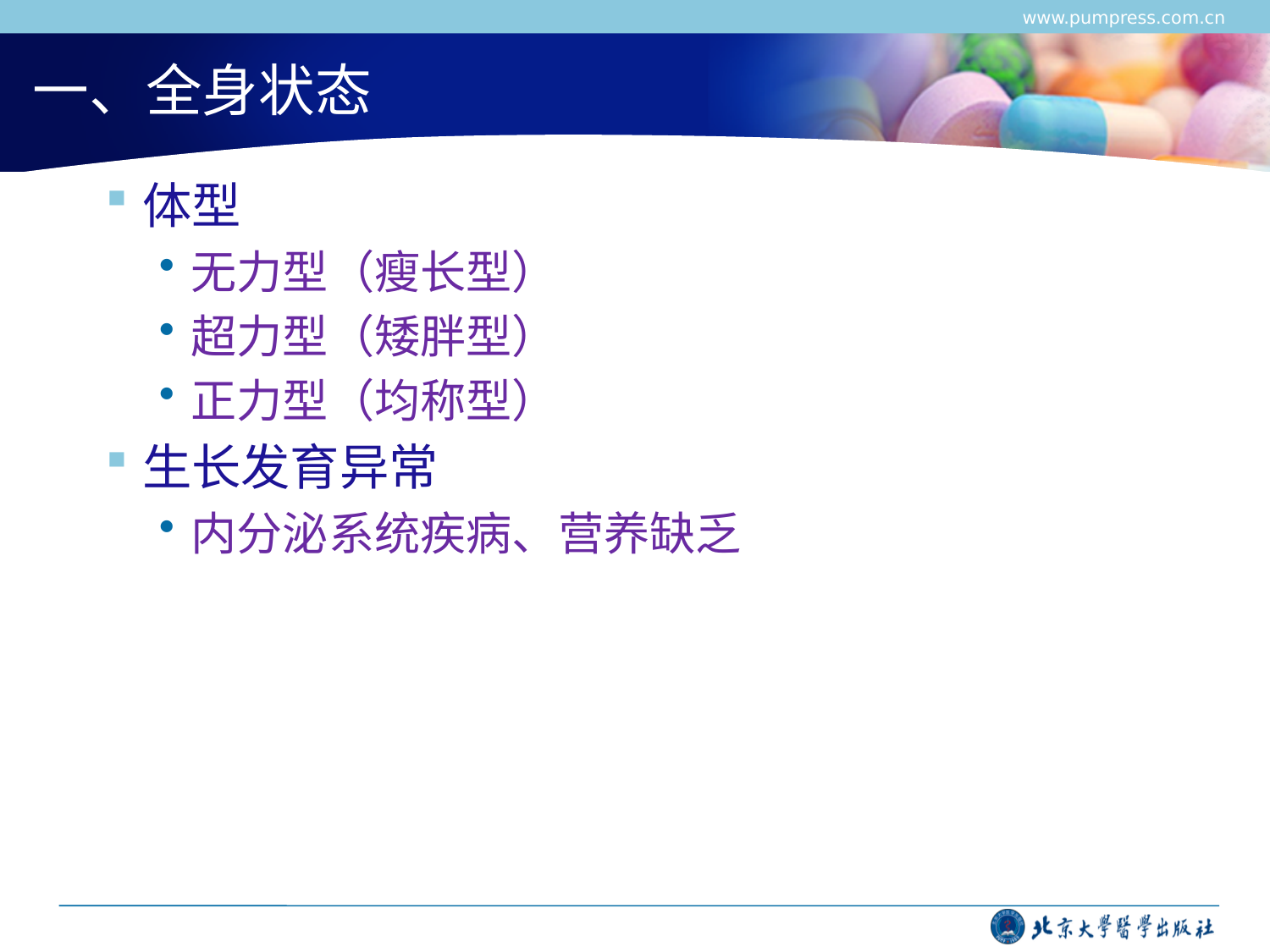

www.pumpress.com.cn
# 一、全身状态
体型
无力型（瘦长型）
超力型（矮胖型）
正力型（均称型）
生长发育异常
内分泌系统疾病、营养缺乏